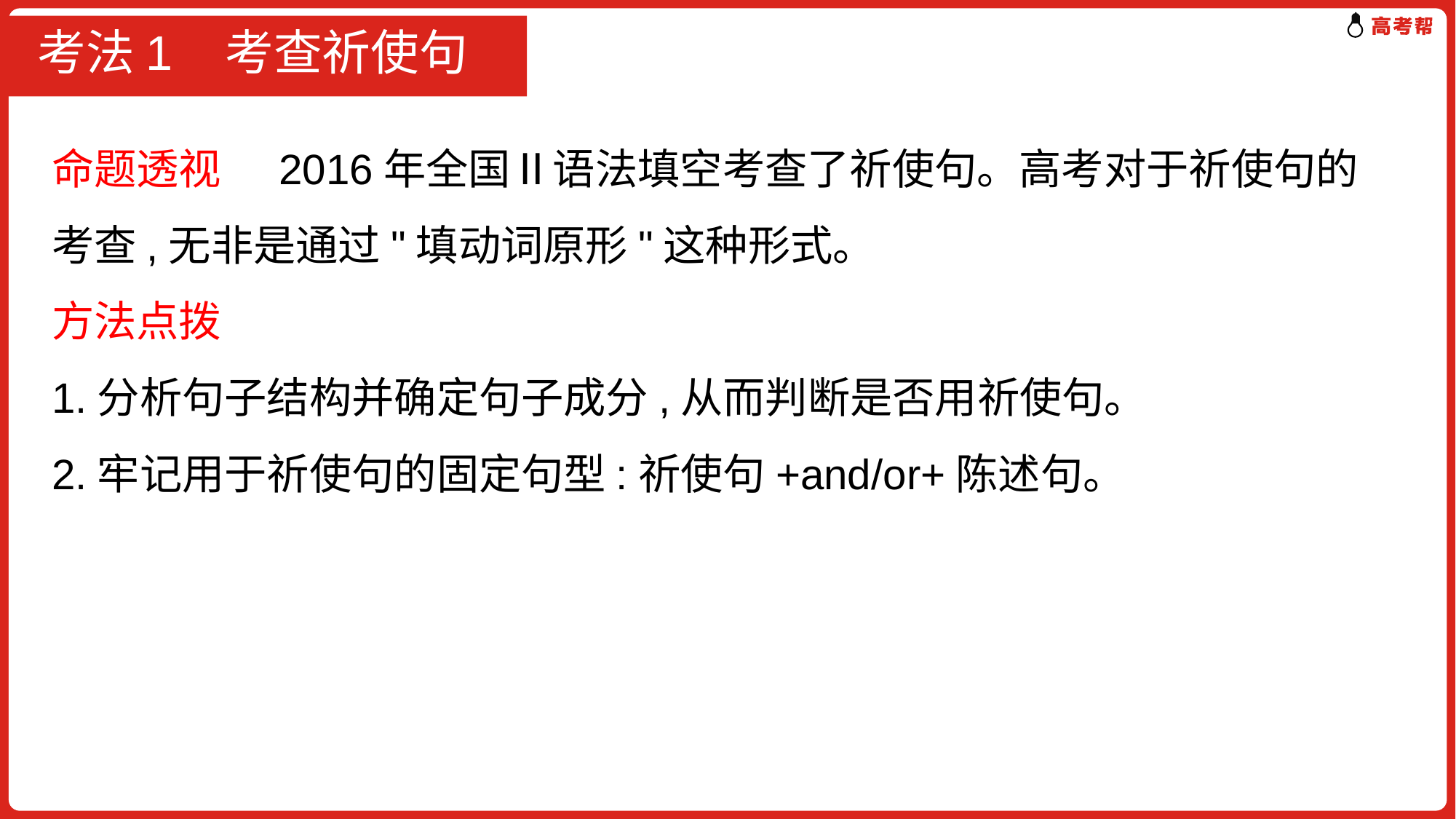

# 考法1   考查祈使句
命题透视     2016年全国Ⅱ语法填空考查了祈使句。高考对于祈使句的考查,无非是通过"填动词原形"这种形式。
方法点拨
1.分析句子结构并确定句子成分,从而判断是否用祈使句。
2.牢记用于祈使句的固定句型:祈使句+and/or+陈述句。